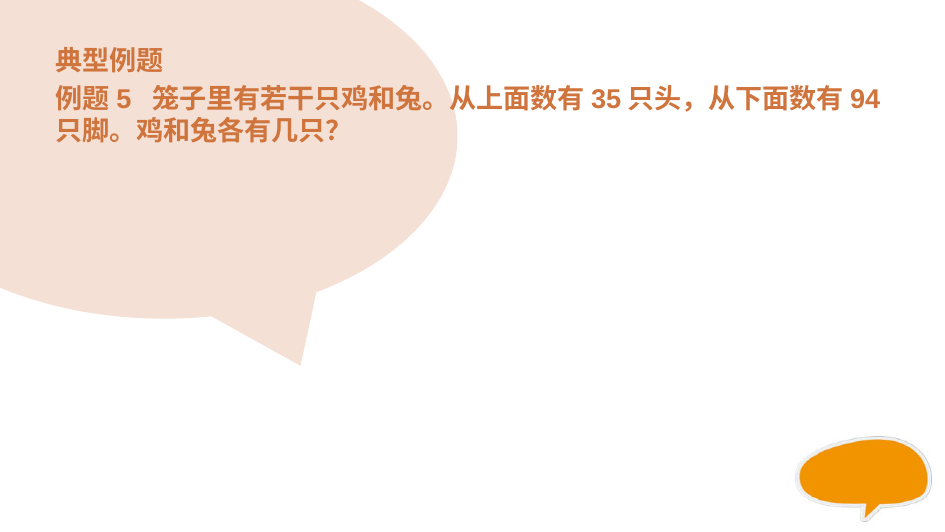

#
典型例题
例题5  笼子里有若干只鸡和兔。从上面数有35只头，从下面数有94只脚。鸡和兔各有几只？